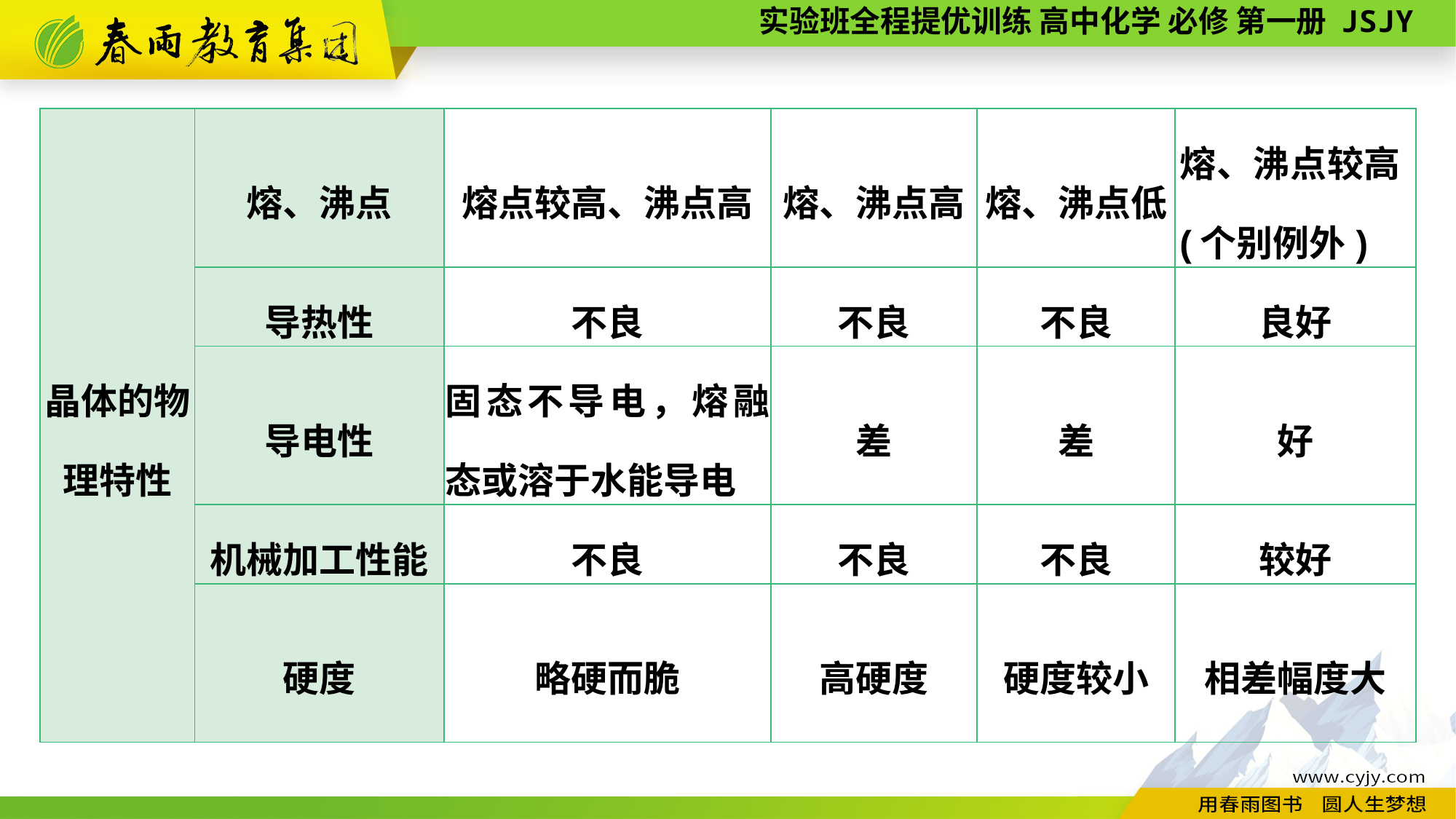

| 晶体的物理特性 | 熔、沸点 | 熔点较高、沸点高 | 熔、沸点高 | 熔、沸点低 | 熔、沸点较高(个别例外) |
| --- | --- | --- | --- | --- | --- |
|  | 导热性 | 不良 | 不良 | 不良 | 良好 |
|  | 导电性 | 固态不导电，熔融态或溶于水能导电 | 差 | 差 | 好 |
|  | 机械加工性能 | 不良 | 不良 | 不良 | 较好 |
|  | 硬度 | 略硬而脆 | 高硬度 | 硬度较小 | 相差幅度大 |